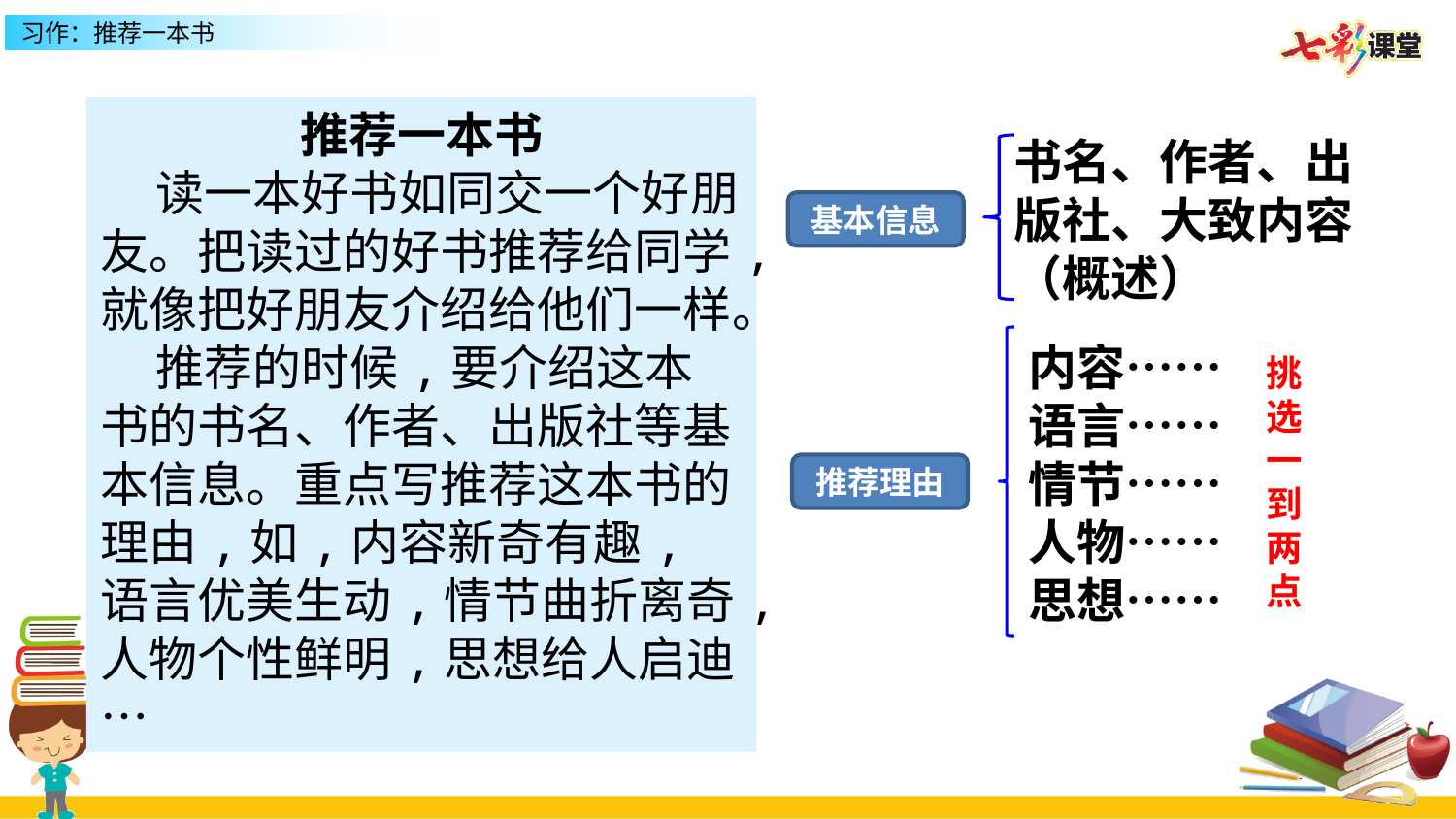

推荐一本书
    读一本好书如同交一个好朋友。把读过的好书推荐给同学,就像把好朋友介绍给他们一样。
    推荐的时候,要介绍这本书的书名、作者、出版社等基本信息。重点写推荐这本书的理由,如,内容新奇有趣,语言优美生动,情节曲折离奇,人物个性鲜明,思想给人启迪…
书名、作者、出版社、大致内容（概述）

基本信息

内容……
语言……
情节……
人物……
思想……
挑选一到两点
推荐理由